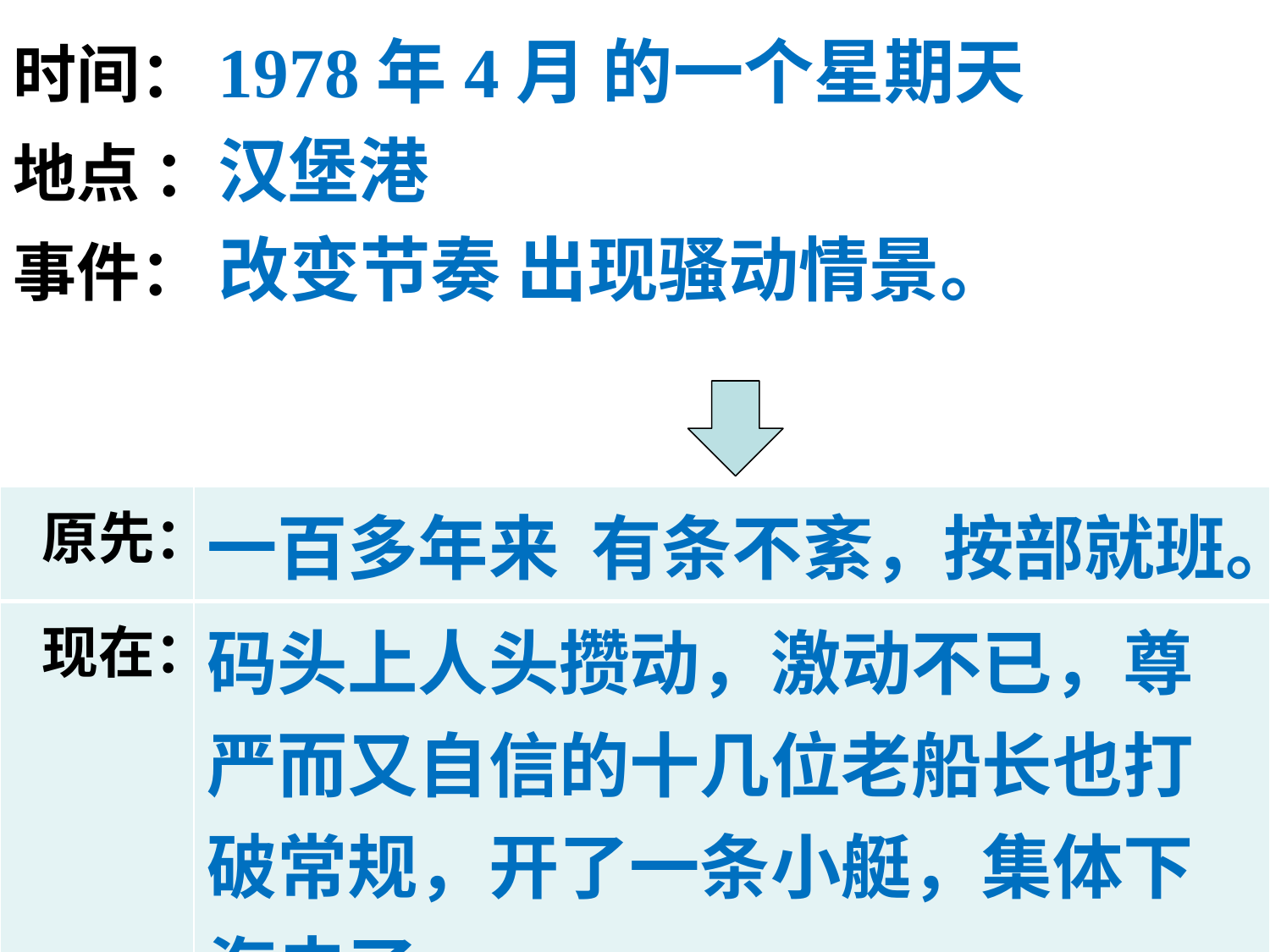

时间：1978年4月 的一个星期天
地点 ：汉堡港
事件： 改变节奏 出现骚动情景。

| 原先： | 一百多年来 有条不紊，按部就班。 |
| --- | --- |
| 现在： | 码头上人头攒动，激动不已，尊严而又自信的十几位老船长也打破常规，开了一条小艇，集体下海去了。 |